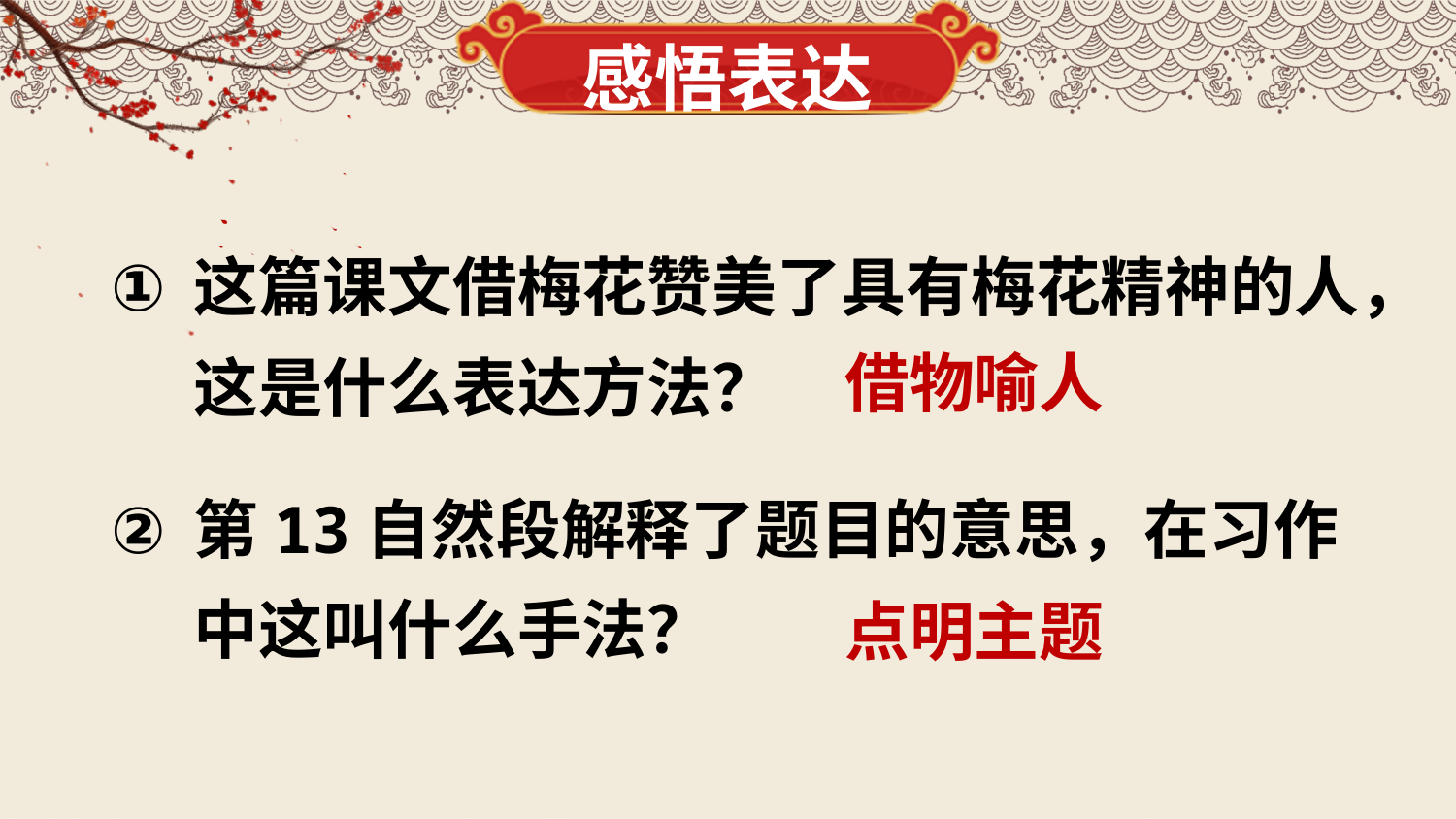

感悟表达
这篇课文借梅花赞美了具有梅花精神的人，这是什么表达方法？
第13自然段解释了题目的意思，在习作中这叫什么手法？
借物喻人
点明主题